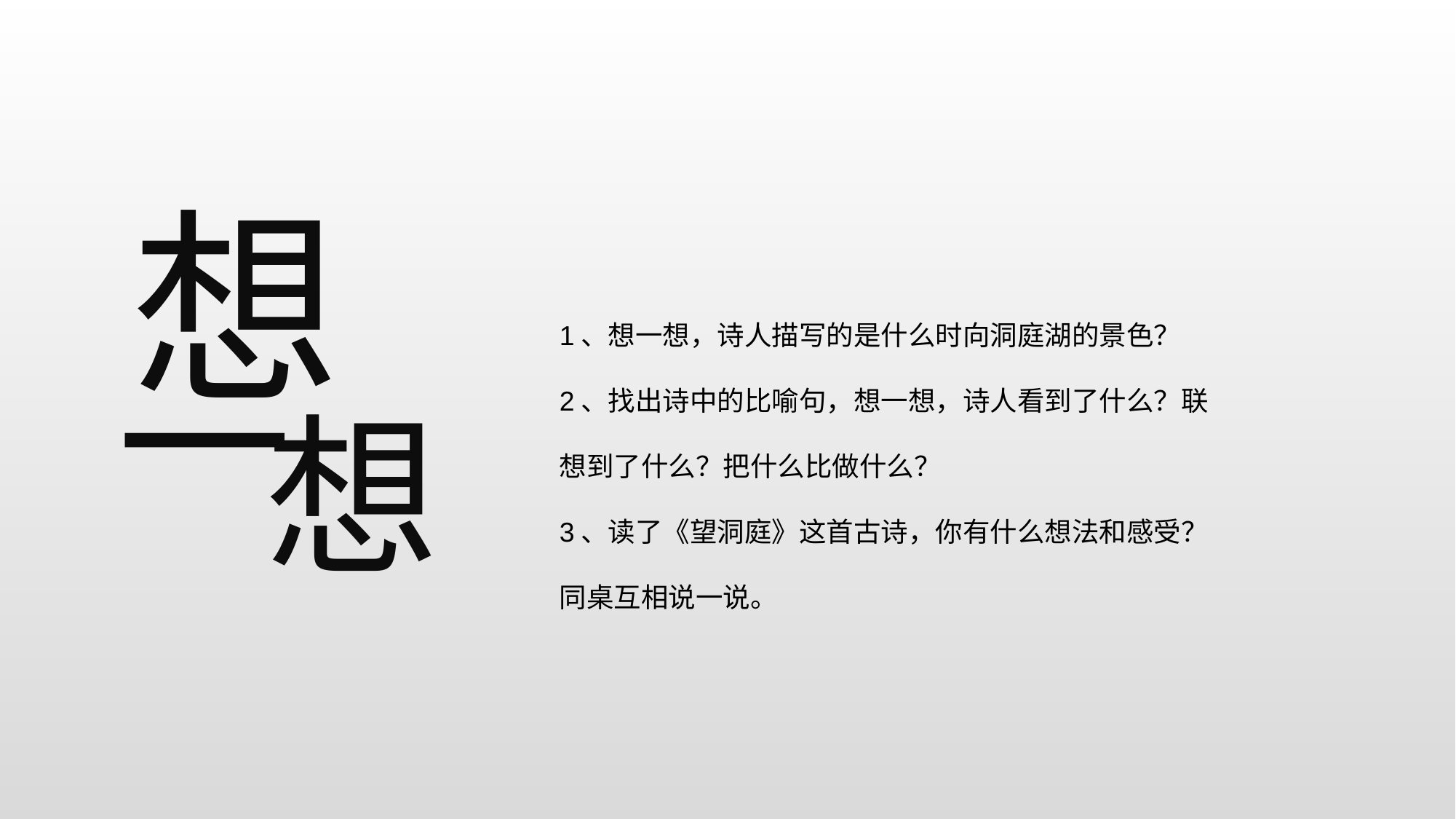

想
一
想
1、想一想，诗人描写的是什么时向洞庭湖的景色？
2、找出诗中的比喻句，想一想，诗人看到了什么？联想到了什么？把什么比做什么？
3、读了《望洞庭》这首古诗，你有什么想法和感受？同桌互相说一说。